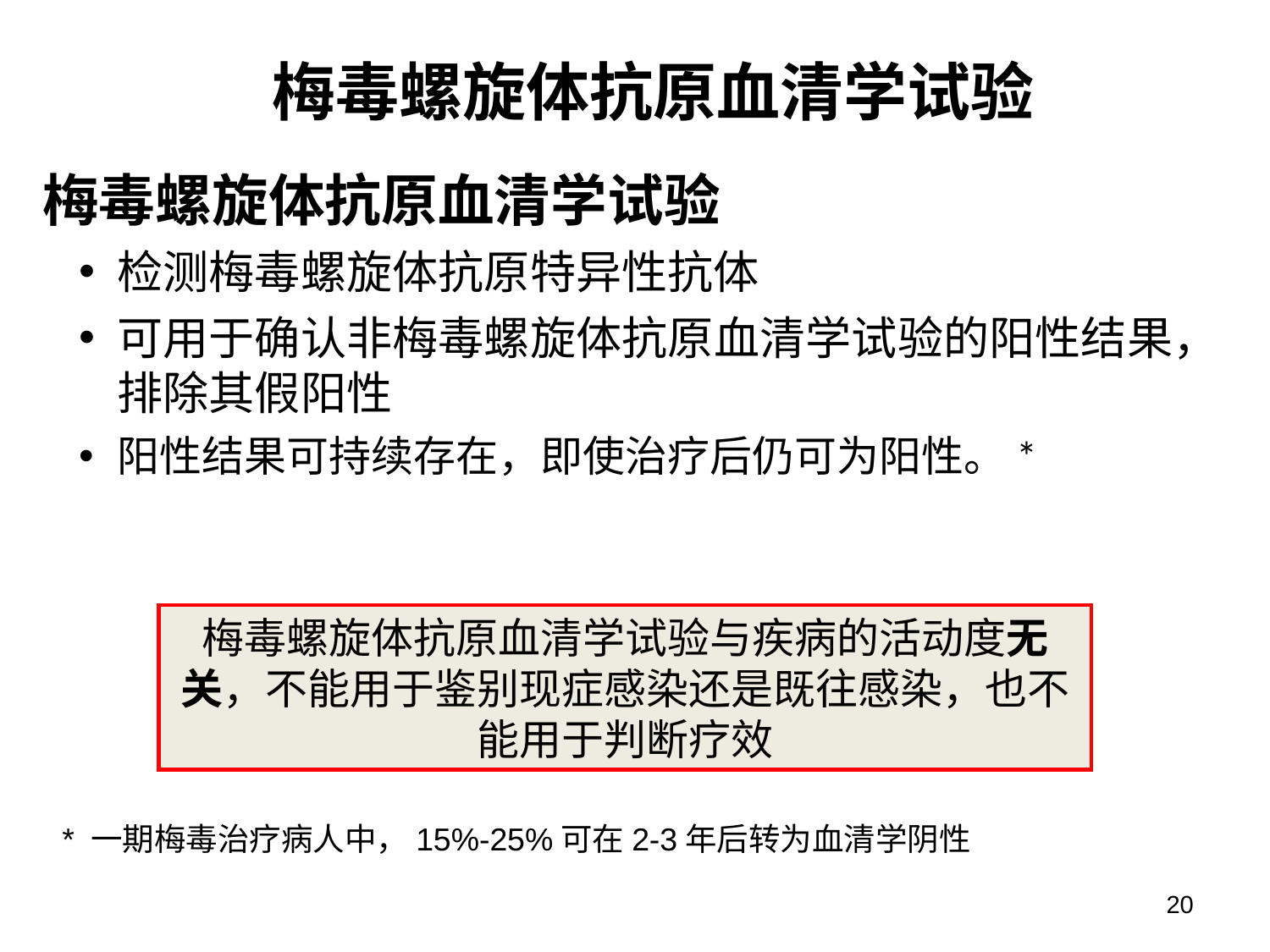

# 梅毒螺旋体抗原血清学试验
梅毒螺旋体抗原血清学试验
检测梅毒螺旋体抗原特异性抗体
可用于确认非梅毒螺旋体抗原血清学试验的阳性结果，排除其假阳性
阳性结果可持续存在，即使治疗后仍可为阳性。*

梅毒螺旋体抗原血清学试验与疾病的活动度无关，不能用于鉴别现症感染还是既往感染，也不能用于判断疗效
* 一期梅毒治疗病人中，15%-25%可在2-3年后转为血清学阴性
20